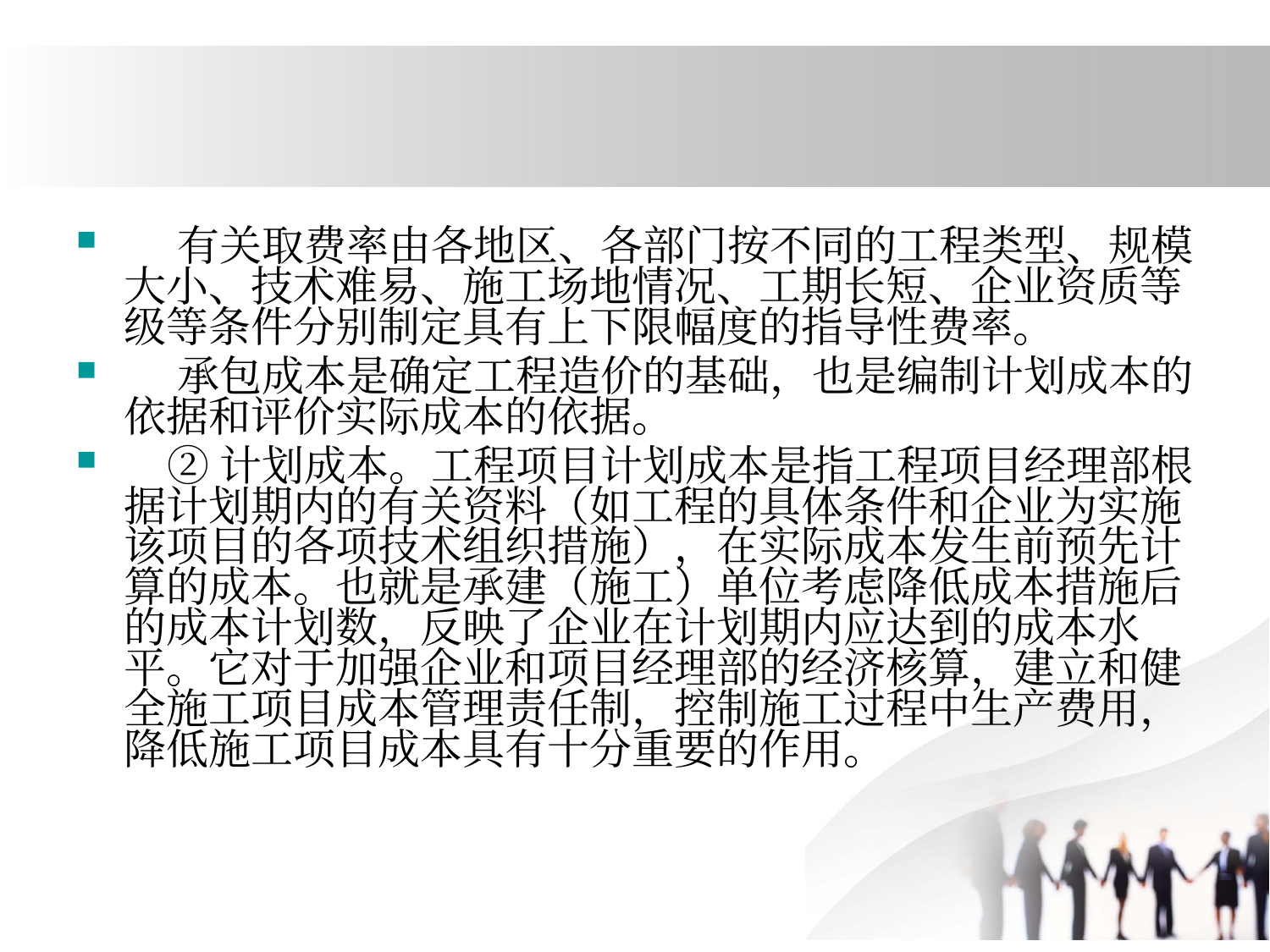

#
    有关取费率由各地区、各部门按不同的工程类型、规模大小、技术难易、施工场地情况、工期长短、企业资质等级等条件分别制定具有上下限幅度的指导性费率。
    承包成本是确定工程造价的基础，也是编制计划成本的依据和评价实际成本的依据。
    ②计划成本。工程项目计划成本是指工程项目经理部根据计划期内的有关资料（如工程的具体条件和企业为实施该项目的各项技术组织措施），在实际成本发生前预先计算的成本。也就是承建（施工）单位考虑降低成本措施后的成本计划数，反映了企业在计划期内应达到的成本水平。它对于加强企业和项目经理部的经济核算，建立和健全施工项目成本管理责任制，控制施工过程中生产费用，降低施工项目成本具有十分重要的作用。